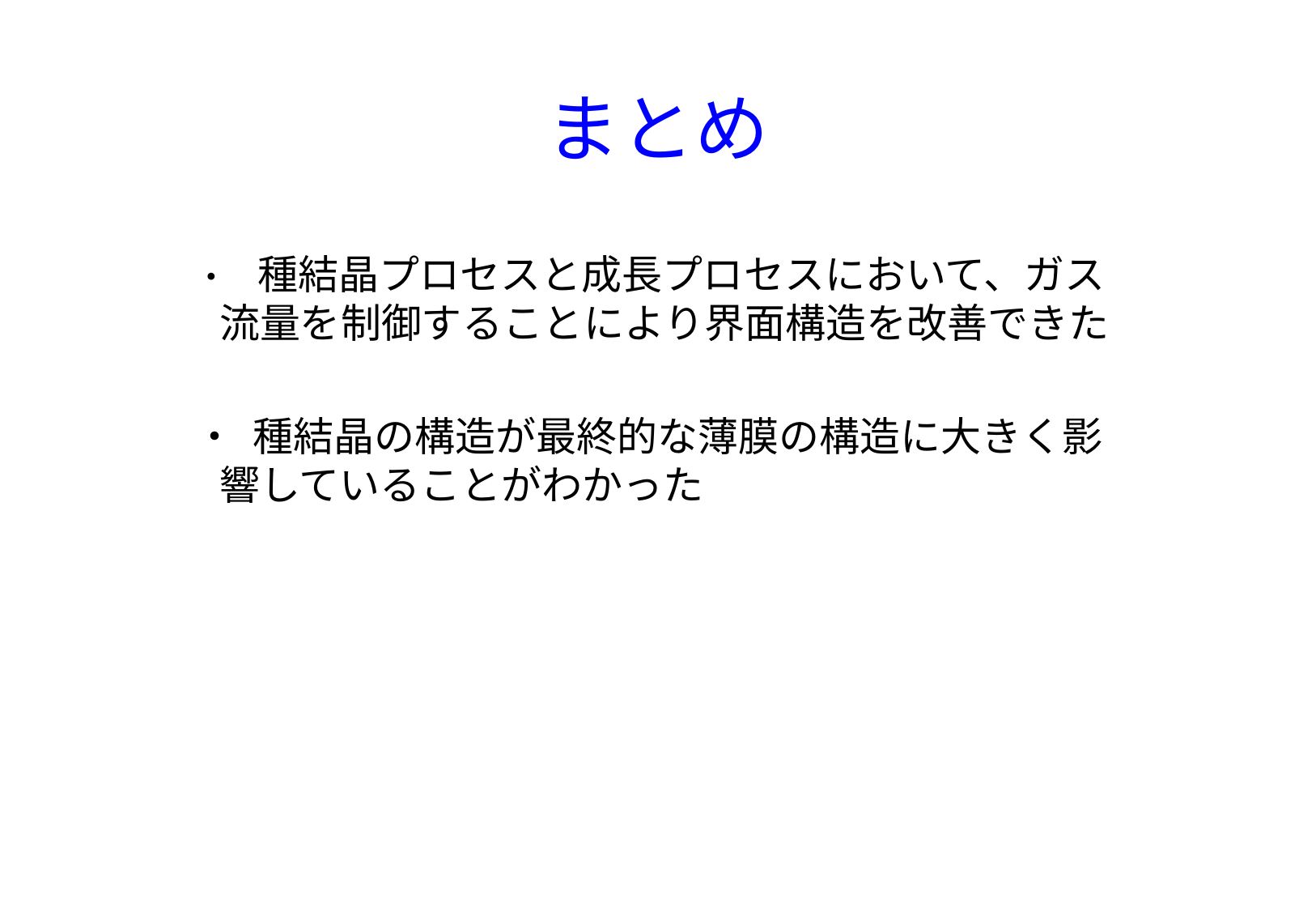

# まとめ
・    種結晶プロセスと成長プロセスにおいて、ガス流量を制御することにより界面構造を改善できた

・  種結晶の構造が最終的な薄膜の構造に大きく影響していることがわかった